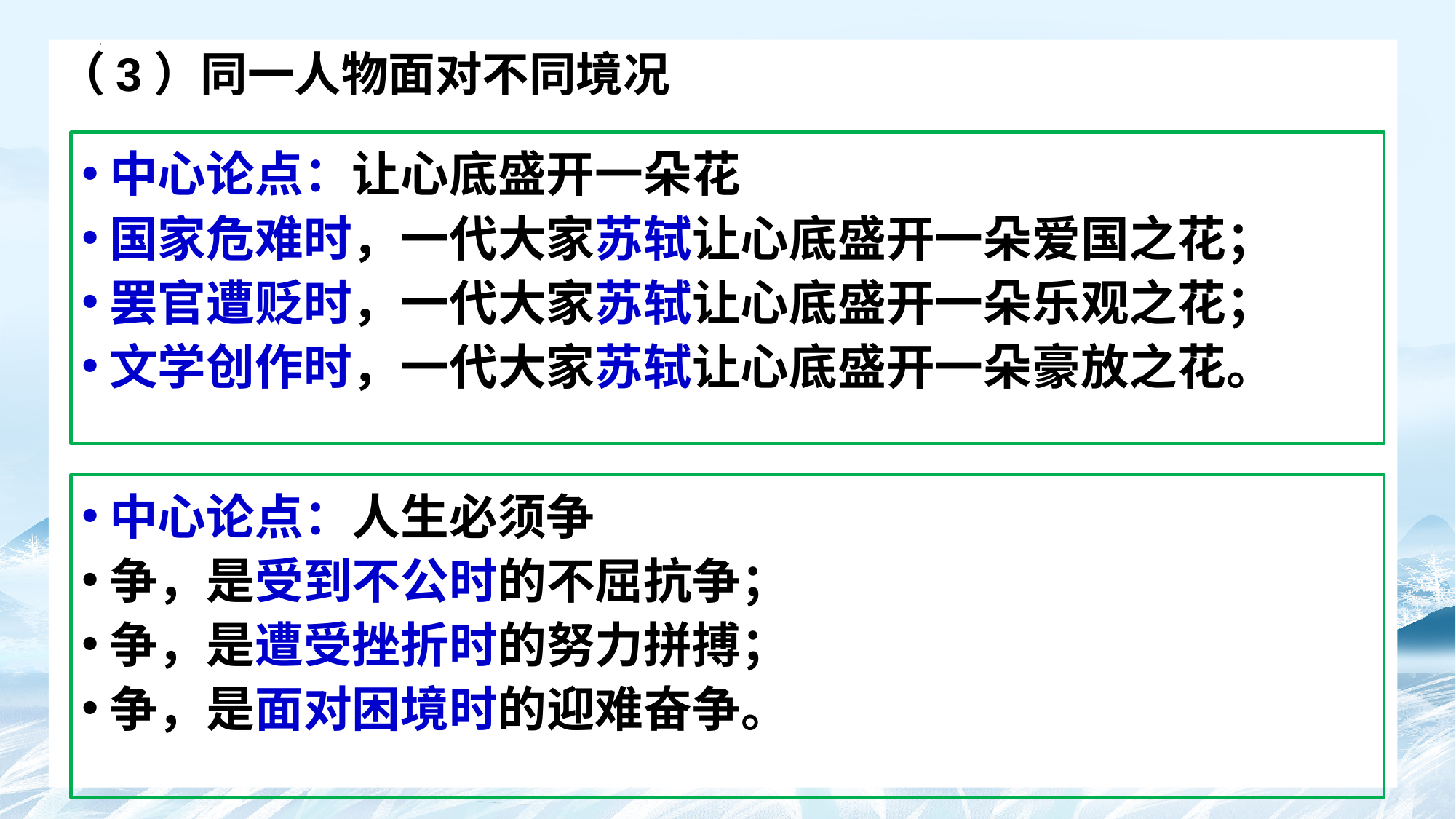

（3）同一人物面对不同境况
中心论点：让心底盛开一朵花
国家危难时，一代大家苏轼让心底盛开一朵爱国之花；
罢官遭贬时，一代大家苏轼让心底盛开一朵乐观之花；
文学创作时，一代大家苏轼让心底盛开一朵豪放之花。
中心论点：人生必须争
争，是受到不公时的不屈抗争；
争，是遭受挫折时的努力拼搏；
争，是面对困境时的迎难奋争。